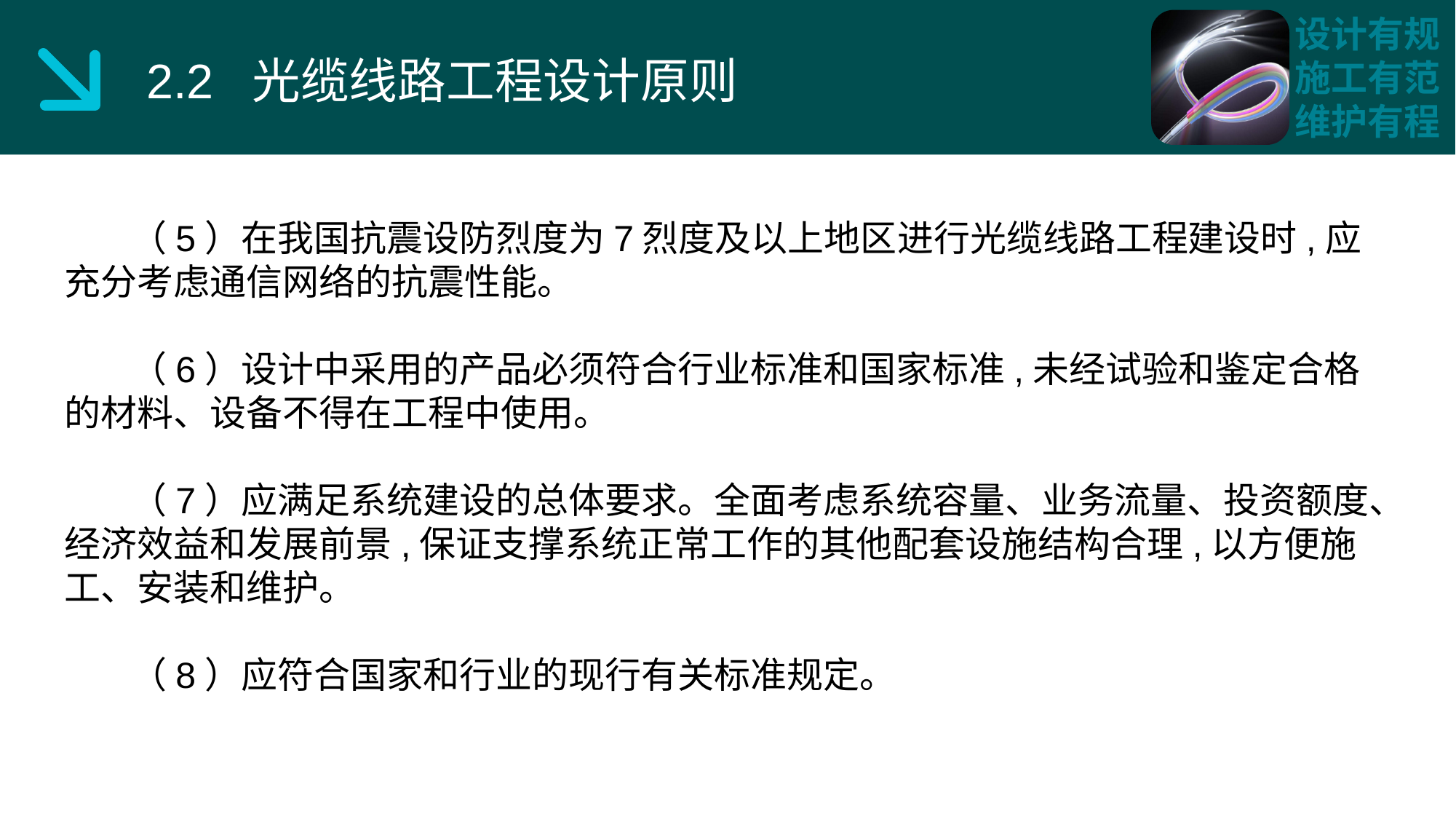

2.2  光缆线路工程设计原则

       （5）在我国抗震设防烈度为7烈度及以上地区进行光缆线路工程建设时,应充分考虑通信网络的抗震性能。

       （6）设计中采用的产品必须符合行业标准和国家标准,未经试验和鉴定合格的材料、设备不得在工程中使用。

       （7）应满足系统建设的总体要求。全面考虑系统容量、业务流量、投资额度、经济效益和发展前景,保证支撑系统正常工作的其他配套设施结构合理,以方便施工、安装和维护。

       （8）应符合国家和行业的现行有关标准规定。